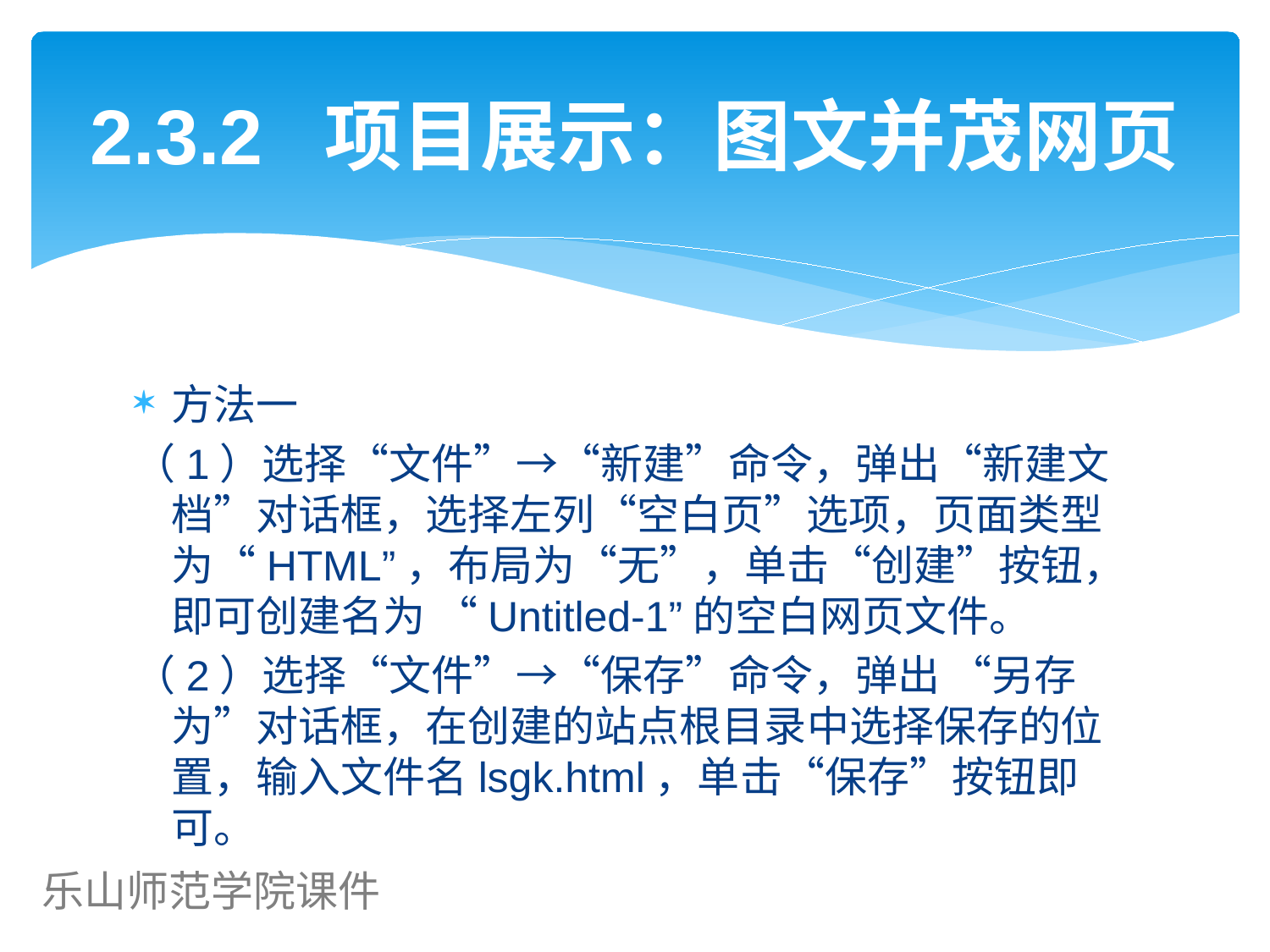

# 2.3.2  项目展示：图文并茂网页
方法一
（1）选择“文件”→“新建”命令，弹出“新建文档”对话框，选择左列“空白页”选项，页面类型为“HTML”，布局为“无”，单击“创建”按钮，即可创建名为 “Untitled-1”的空白网页文件。
（2）选择“文件”→“保存”命令，弹出 “另存为”对话框，在创建的站点根目录中选择保存的位置，输入文件名lsgk.html，单击“保存”按钮即可。